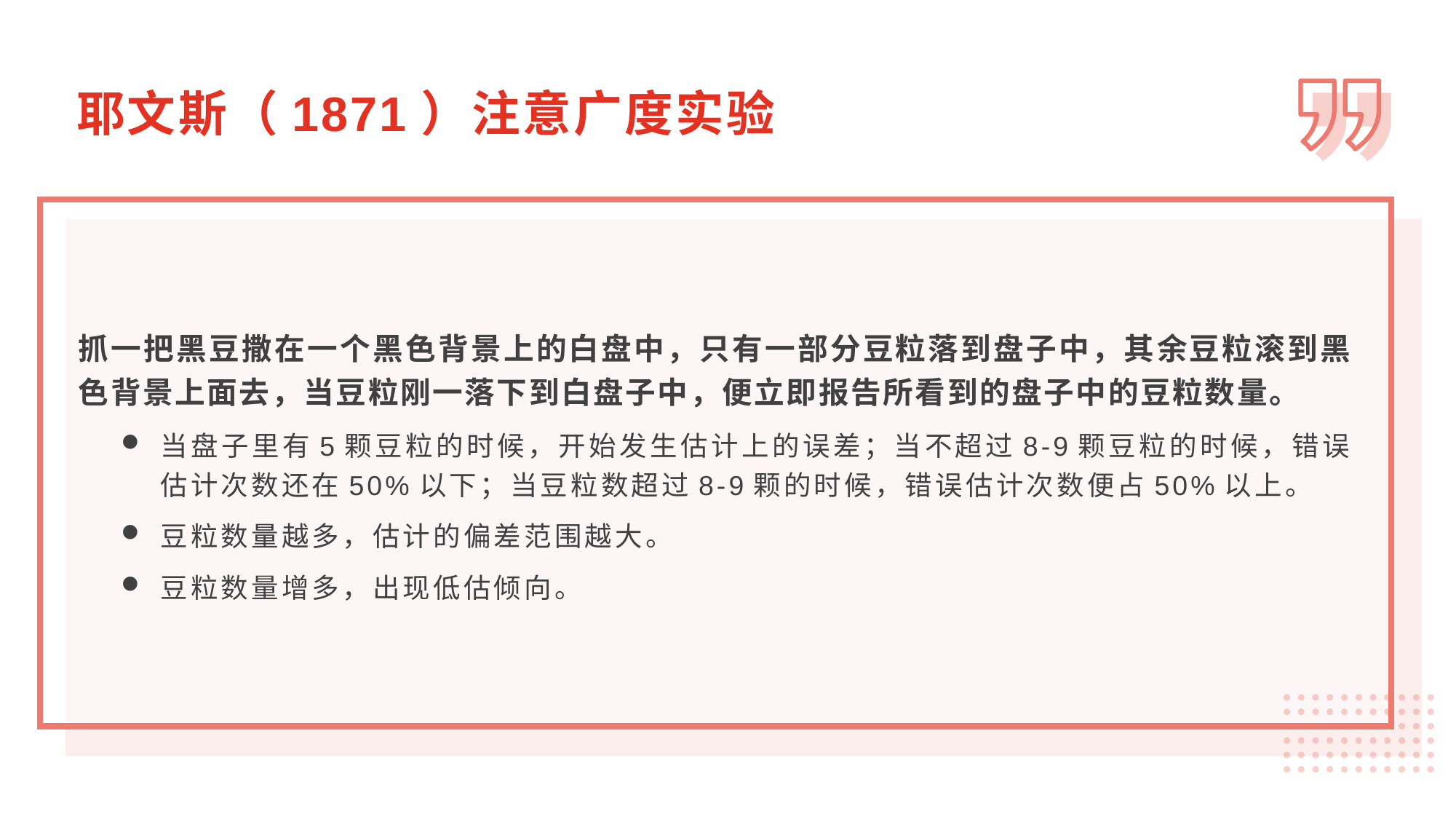

耶文斯（1871）注意广度实验

抓一把黑豆撒在一个黑色背景上的白盘中，只有一部分豆粒落到盘子中，其余豆粒滚到黑色背景上面去，当豆粒刚一落下到白盘子中，便立即报告所看到的盘子中的豆粒数量。
当盘子里有5颗豆粒的时候，开始发生估计上的误差；当不超过8-9颗豆粒的时候，错误估计次数还在50%以下；当豆粒数超过8-9颗的时候，错误估计次数便占50%以上。
豆粒数量越多，估计的偏差范围越大。
豆粒数量增多，出现低估倾向。